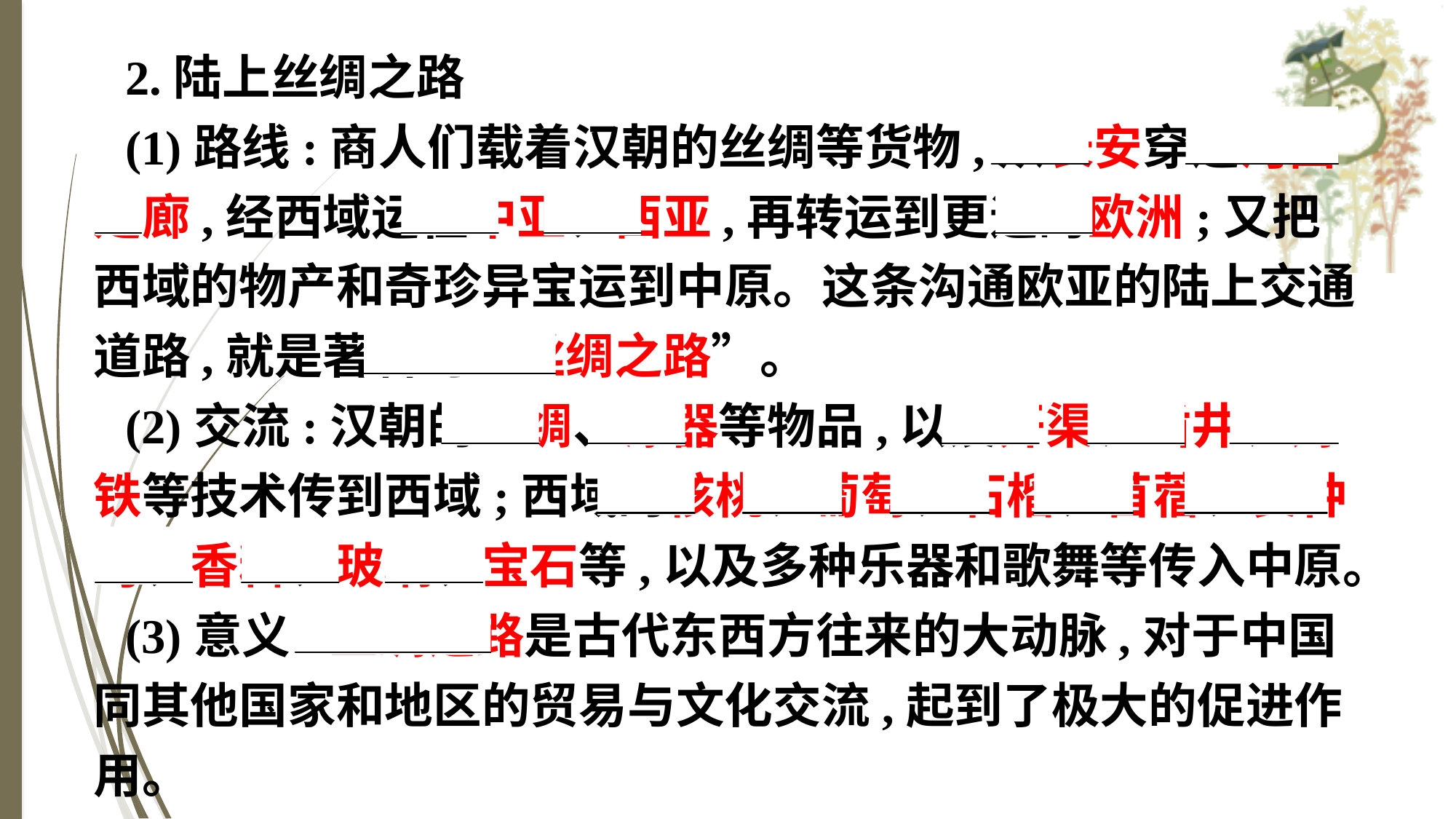

2.陆上丝绸之路
(1)路线:商人们载着汉朝的丝绸等货物,从长安穿过河西走廊,经西域运往中亚、西亚,再转运到更远的欧洲;又把西域的物产和奇珍异宝运到中原。这条沟通欧亚的陆上交通道路,就是著名的“丝绸之路”。
(2)交流:汉朝的丝绸、漆器等物品,以及开渠、凿井、铸铁等技术传到西域;西域的核桃、葡萄、石榴、苜蓿、良种马、香料、玻璃、宝石等,以及多种乐器和歌舞等传入中原。
(3)意义:丝绸之路是古代东西方往来的大动脉,对于中国同其他国家和地区的贸易与文化交流,起到了极大的促进作用。